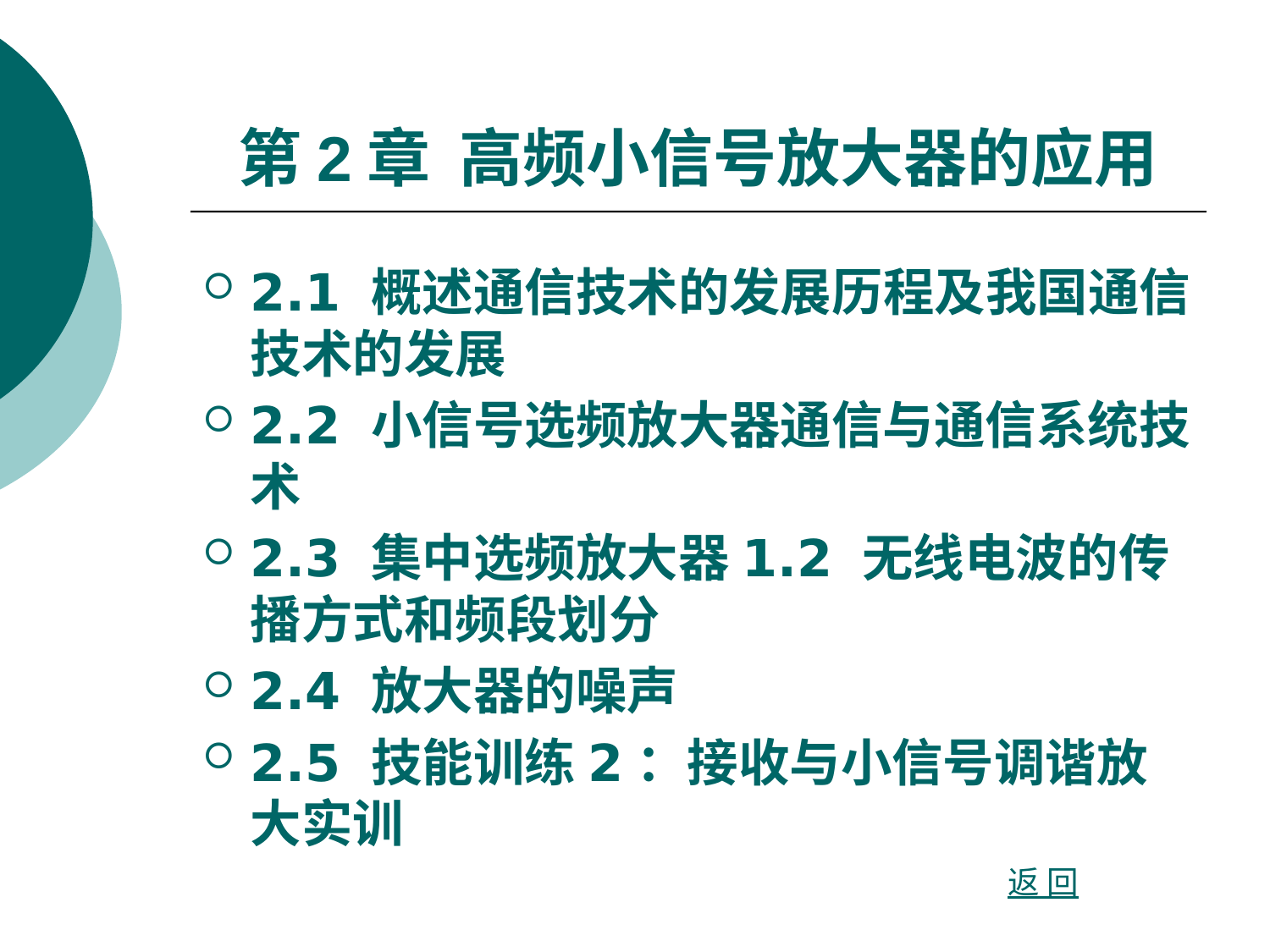

# 第2章  高频小信号放大器的应用
2.1 概述通信技术的发展历程及我国通信技术的发展
2.2 小信号选频放大器通信与通信系统技术
2.3 集中选频放大器1.2 无线电波的传播方式和频段划分
2.4 放大器的噪声
2.5 技能训练2：接收与小信号调谐放大实训

返 回